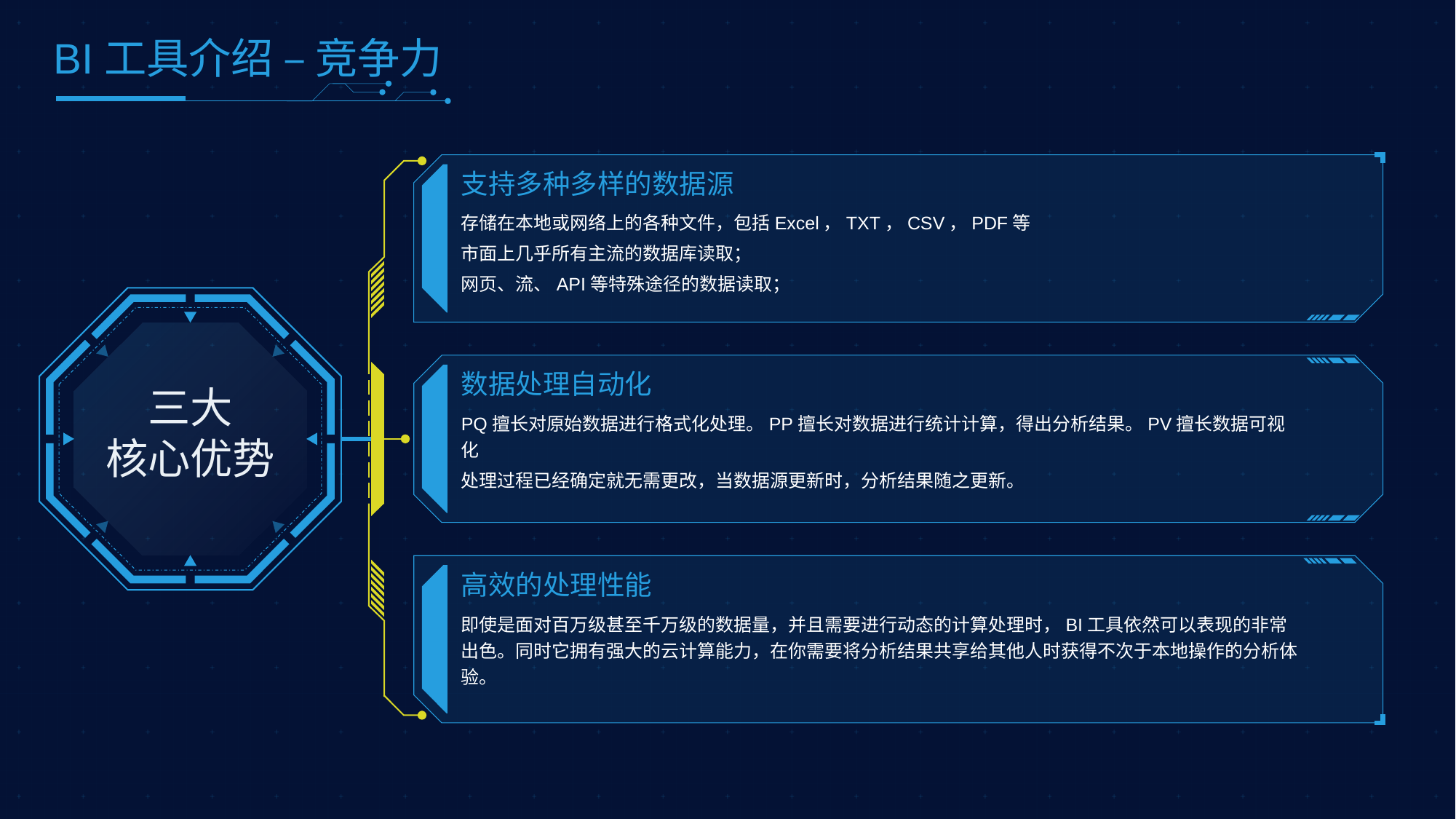

BI工具介绍 – 竞争力

支持多种多样的数据源

存储在本地或网络上的各种文件，包括Excel，TXT，CSV，PDF等
市面上几乎所有主流的数据库读取；
网页、流、API等特殊途径的数据读取；

三大
核心优势

数据处理自动化

PQ擅长对原始数据进行格式化处理。PP擅长对数据进行统计计算，得出分析结果。PV擅长数据可视化
处理过程已经确定就无需更改，当数据源更新时，分析结果随之更新。

高效的处理性能

即使是面对百万级甚至千万级的数据量，并且需要进行动态的计算处理时，BI工具依然可以表现的非常出色。同时它拥有强大的云计算能力，在你需要将分析结果共享给其他人时获得不次于本地操作的分析体验。